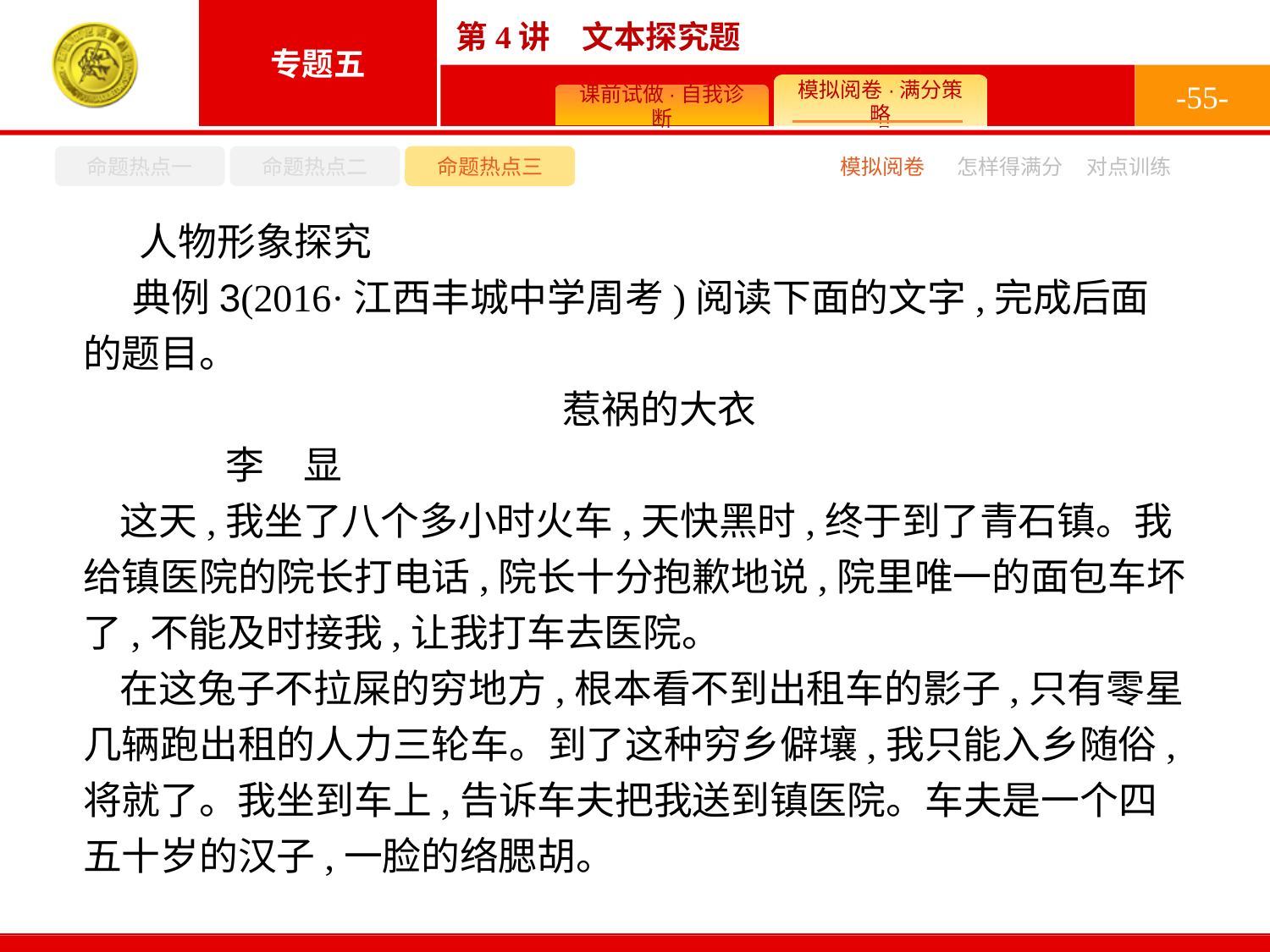

-55-
命题热点一
命题热点二
命题热点三
模拟阅卷
怎样得满分
对点训练
人物形象探究
典例3(2016·江西丰城中学周考)阅读下面的文字,完成后面的题目。
惹祸的大衣
	李　显
这天,我坐了八个多小时火车,天快黑时,终于到了青石镇。我给镇医院的院长打电话,院长十分抱歉地说,院里唯一的面包车坏了,不能及时接我,让我打车去医院。
在这兔子不拉屎的穷地方,根本看不到出租车的影子,只有零星几辆跑出租的人力三轮车。到了这种穷乡僻壤,我只能入乡随俗,将就了。我坐到车上,告诉车夫把我送到镇医院。车夫是一个四五十岁的汉子,一脸的络腮胡。